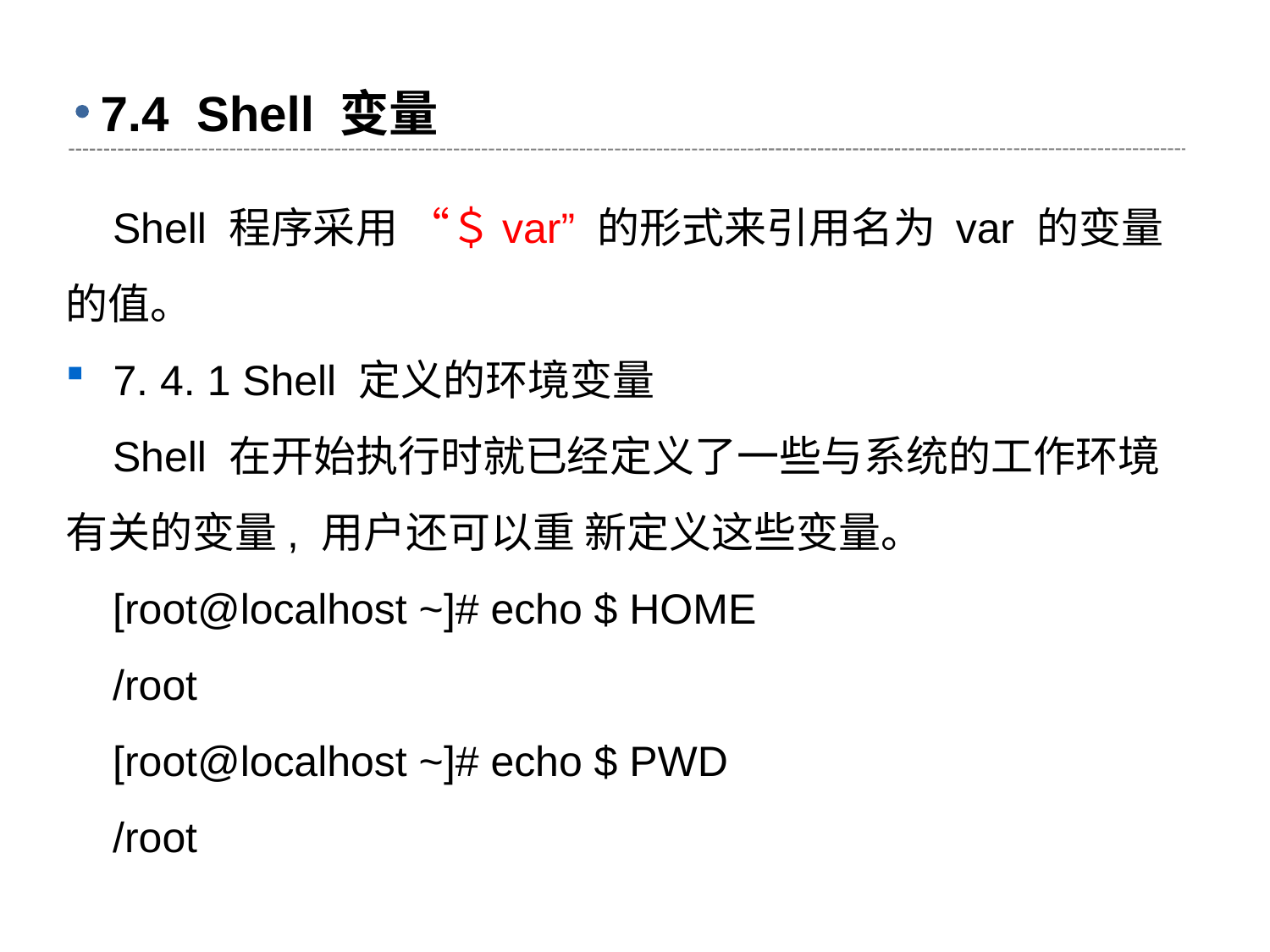

# 7.4  Shell 变量
    Shell 程序采用 “＄var” 的形式来引用名为 var 的变量的值。
7. 4. 1 Shell 定义的环境变量
    Shell 在开始执行时就已经定义了一些与系统的工作环境有关的变量, 用户还可以重 新定义这些变量。
    [root@localhost ~]# echo $ HOME
    /root
    [root@localhost ~]# echo $ PWD
    /root